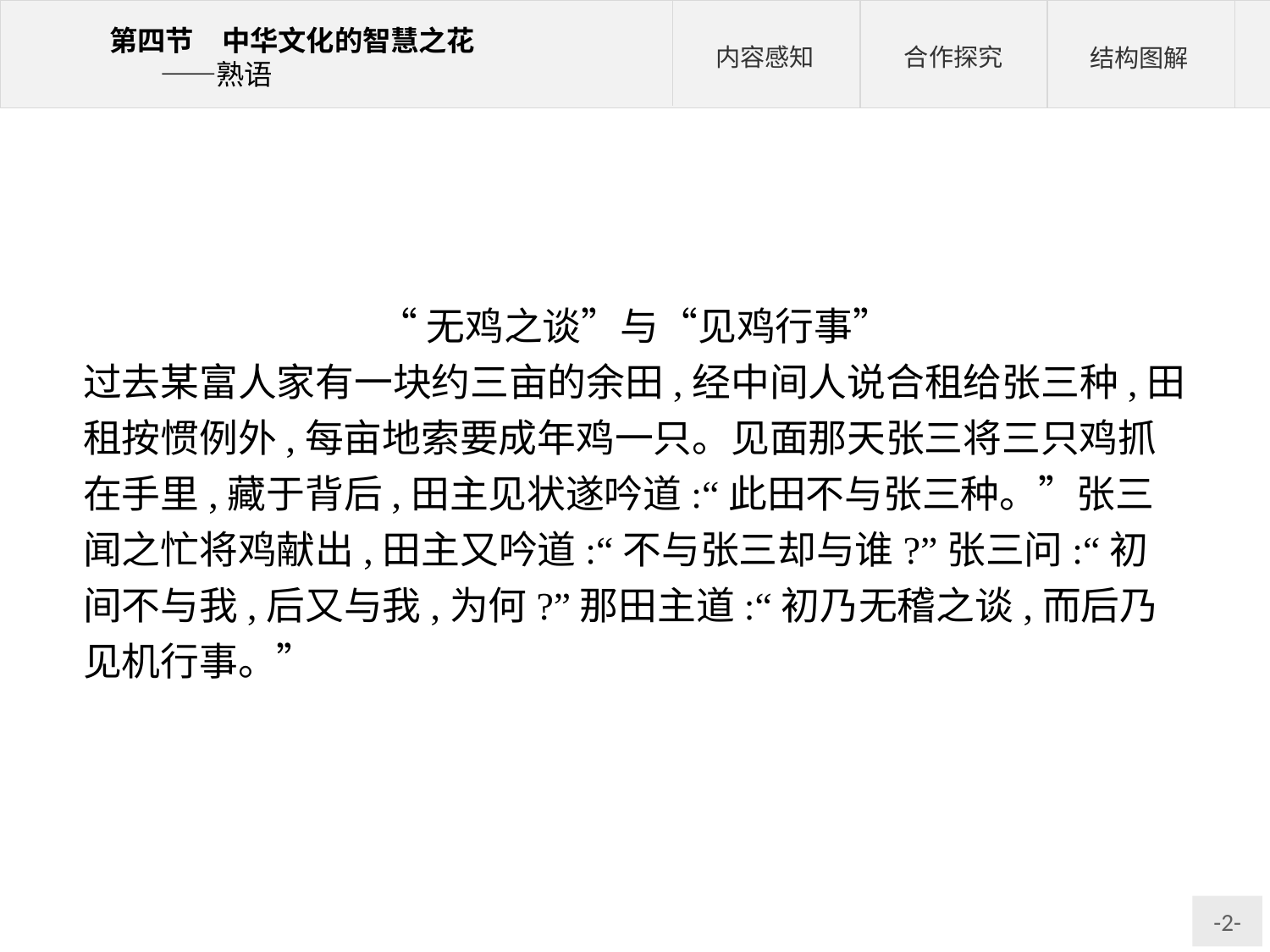

“无鸡之谈”与“见鸡行事”
过去某富人家有一块约三亩的余田,经中间人说合租给张三种,田租按惯例外,每亩地索要成年鸡一只。见面那天张三将三只鸡抓在手里,藏于背后,田主见状遂吟道:“此田不与张三种。”张三闻之忙将鸡献出,田主又吟道:“不与张三却与谁?”张三问:“初间不与我,后又与我,为何?”那田主道:“初乃无稽之谈,而后乃见机行事。”